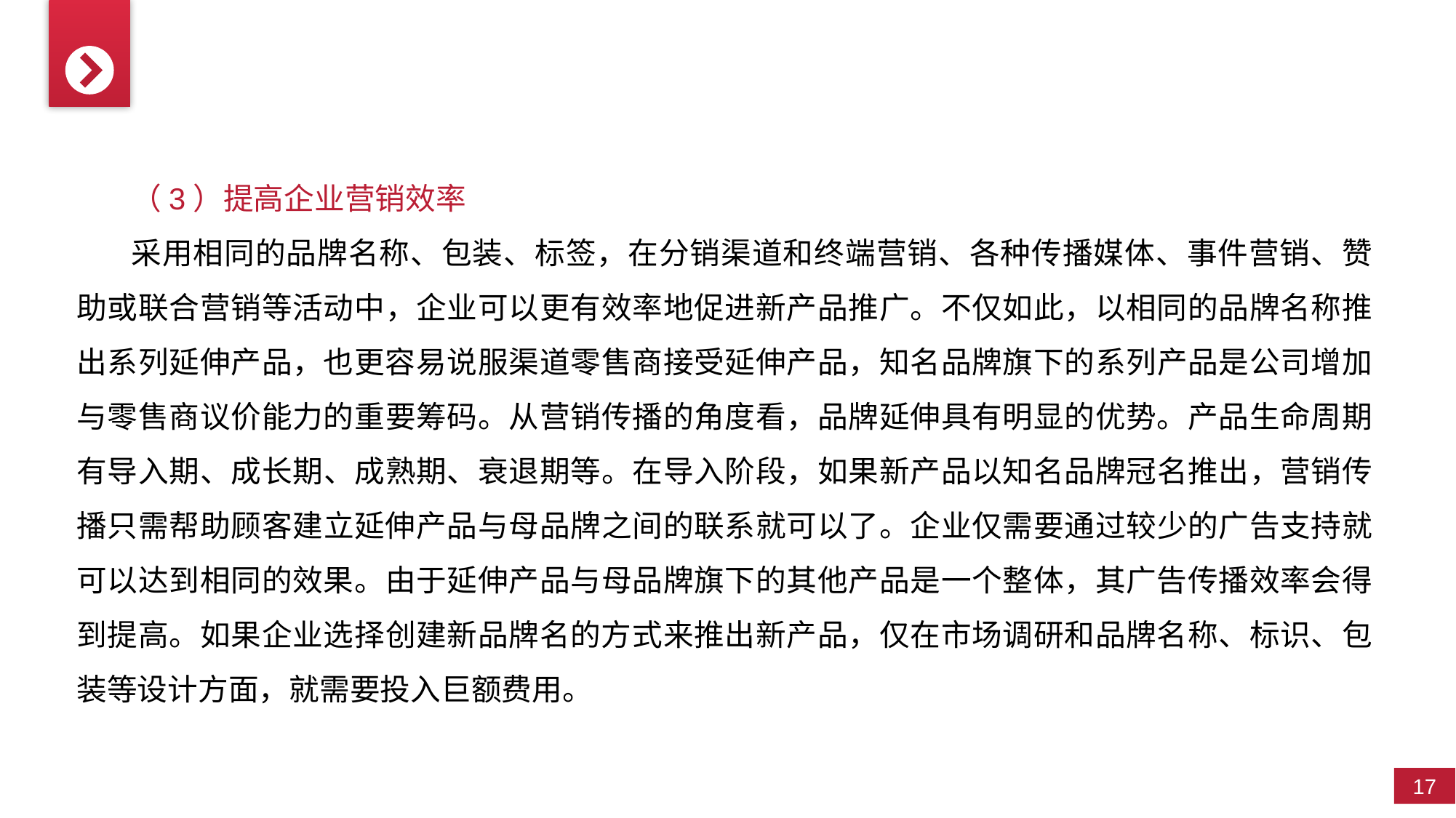

（3）提高企业营销效率
采用相同的品牌名称、包装、标签，在分销渠道和终端营销、各种传播媒体、事件营销、赞助或联合营销等活动中，企业可以更有效率地促进新产品推广。不仅如此，以相同的品牌名称推出系列延伸产品，也更容易说服渠道零售商接受延伸产品，知名品牌旗下的系列产品是公司增加与零售商议价能力的重要筹码。从营销传播的角度看，品牌延伸具有明显的优势。产品生命周期有导入期、成长期、成熟期、衰退期等。在导入阶段，如果新产品以知名品牌冠名推出，营销传播只需帮助顾客建立延伸产品与母品牌之间的联系就可以了。企业仅需要通过较少的广告支持就可以达到相同的效果。由于延伸产品与母品牌旗下的其他产品是一个整体，其广告传播效率会得到提高。如果企业选择创建新品牌名的方式来推出新产品，仅在市场调研和品牌名称、标识、包装等设计方面，就需要投入巨额费用。